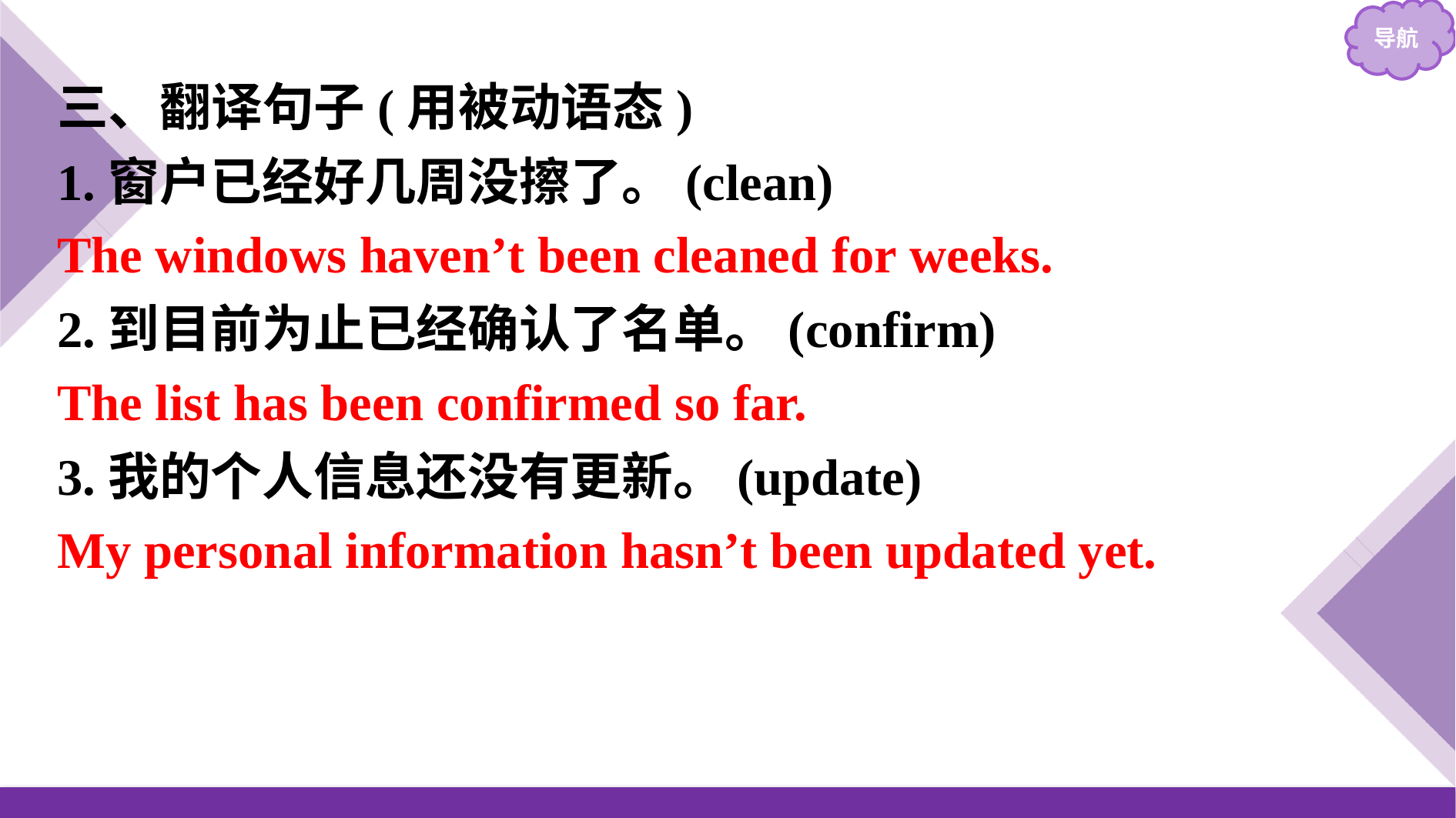

三、翻译句子(用被动语态)
1.窗户已经好几周没擦了。(clean)

2.到目前为止已经确认了名单。(confirm)

3.我的个人信息还没有更新。(update)
The windows haven’t been cleaned for weeks.

The list has been confirmed so far.

My personal information hasn’t been updated yet.